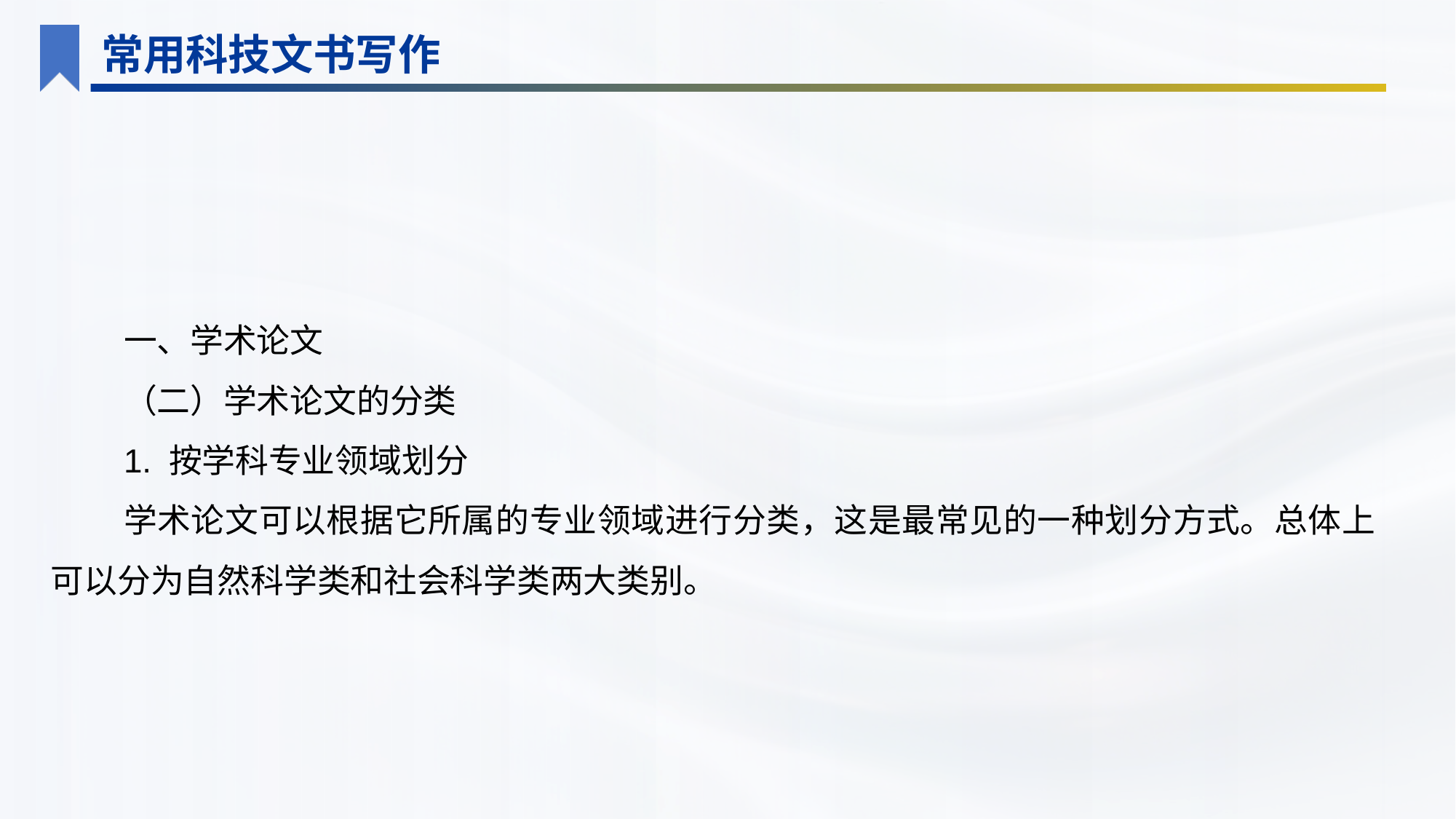

常用科技文书写作
一、学术论文
（二）学术论文的分类
1. 按学科专业领域划分
学术论文可以根据它所属的专业领域进行分类，这是最常见的一种划分方式。总体上可以分为自然科学类和社会科学类两大类别。